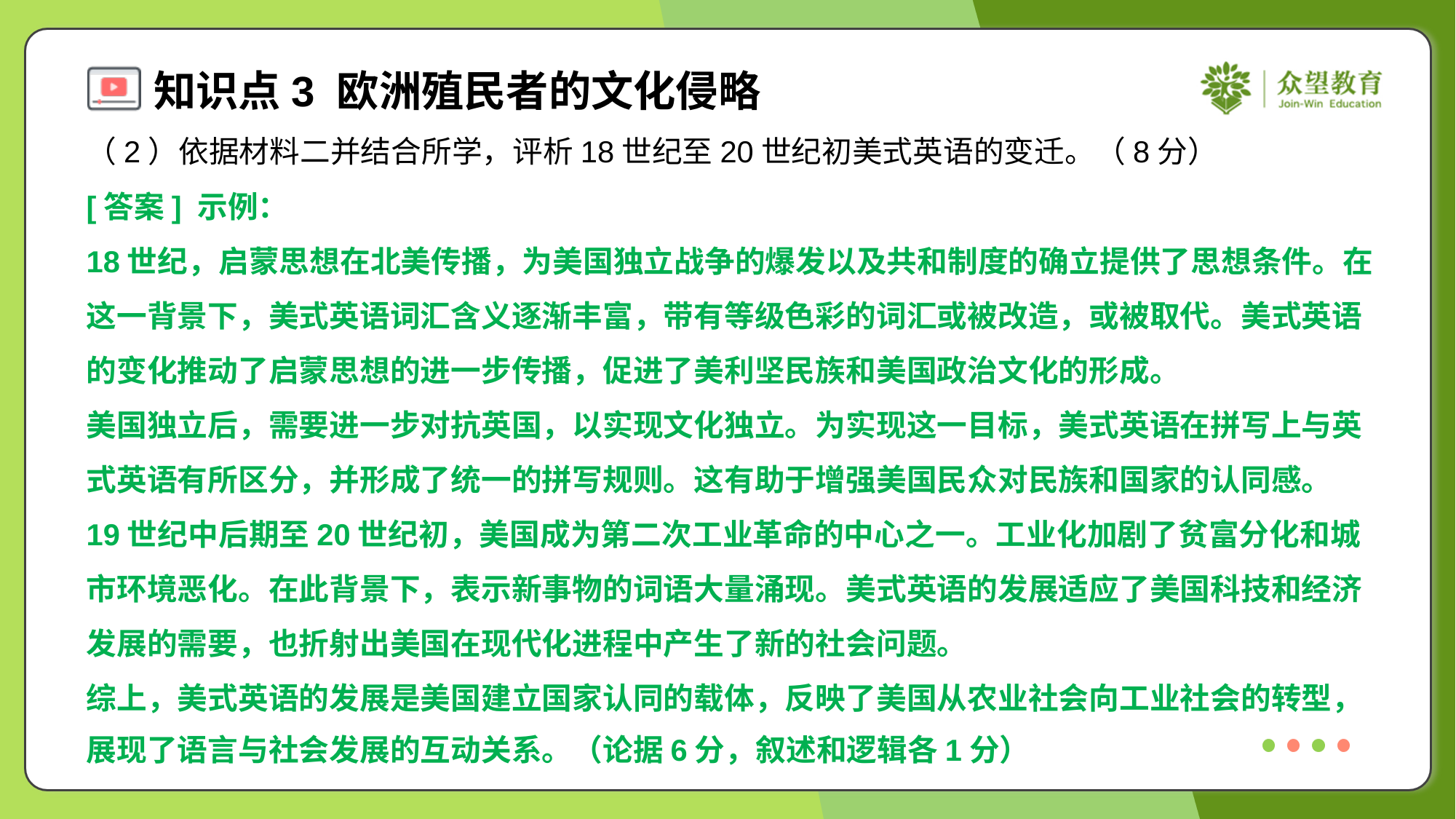

（2）依据材料二并结合所学，评析18世纪至20世纪初美式英语的变迁。（8分）
[答案] 示例：
18世纪，启蒙思想在北美传播，为美国独立战争的爆发以及共和制度的确立提供了思想条件。在
这一背景下，美式英语词汇含义逐渐丰富，带有等级色彩的词汇或被改造，或被取代。美式英语
的变化推动了启蒙思想的进一步传播，促进了美利坚民族和美国政治文化的形成。
美国独立后，需要进一步对抗英国，以实现文化独立。为实现这一目标，美式英语在拼写上与英
式英语有所区分，并形成了统一的拼写规则。这有助于增强美国民众对民族和国家的认同感。
19世纪中后期至20世纪初，美国成为第二次工业革命的中心之一。工业化加剧了贫富分化和城
市环境恶化。在此背景下，表示新事物的词语大量涌现。美式英语的发展适应了美国科技和经济
发展的需要，也折射出美国在现代化进程中产生了新的社会问题。
综上，美式英语的发展是美国建立国家认同的载体，反映了美国从农业社会向工业社会的转型，
展现了语言与社会发展的互动关系。（论据6分，叙述和逻辑各1分）